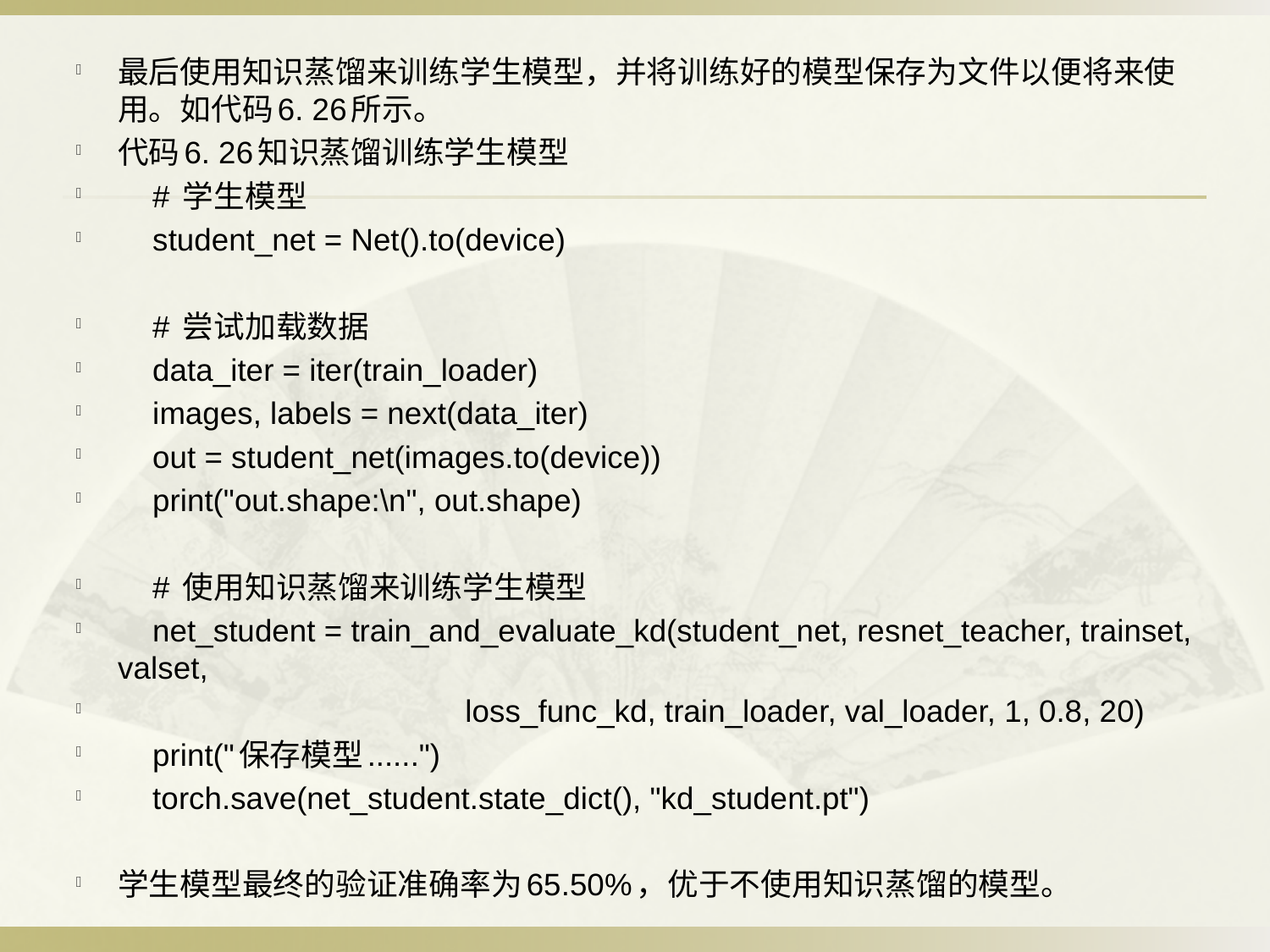

最后使用知识蒸馏来训练学生模型，并将训练好的模型保存为文件以便将来使用。如代码6. 26所示。
代码6. 26知识蒸馏训练学生模型
    # 学生模型
    student_net = Net().to(device)

    # 尝试加载数据
    data_iter = iter(train_loader)
    images, labels = next(data_iter)
    out = student_net(images.to(device))
    print("out.shape:\n", out.shape)

    # 使用知识蒸馏来训练学生模型
    net_student = train_and_evaluate_kd(student_net, resnet_teacher, trainset, valset,
                                        loss_func_kd, train_loader, val_loader, 1, 0.8, 20)
    print("保存模型......")
    torch.save(net_student.state_dict(), "kd_student.pt")

学生模型最终的验证准确率为65.50%，优于不使用知识蒸馏的模型。